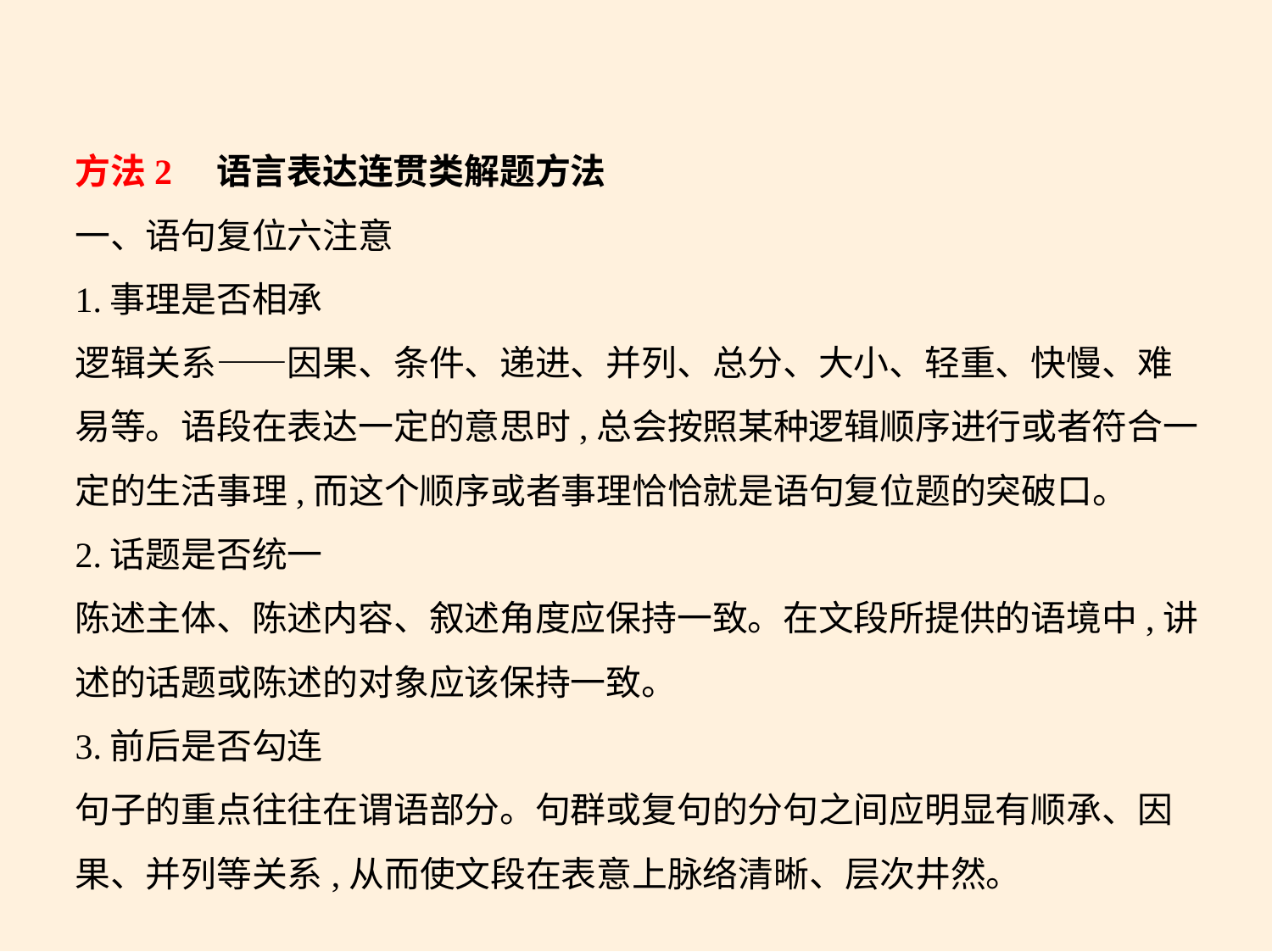

方法2    语言表达连贯类解题方法
一、语句复位六注意
1.事理是否相承
逻辑关系——因果、条件、递进、并列、总分、大小、轻重、快慢、难
易等。语段在表达一定的意思时,总会按照某种逻辑顺序进行或者符合一
定的生活事理,而这个顺序或者事理恰恰就是语句复位题的突破口。
2.话题是否统一
陈述主体、陈述内容、叙述角度应保持一致。在文段所提供的语境中,讲
述的话题或陈述的对象应该保持一致。
3.前后是否勾连
句子的重点往往在谓语部分。句群或复句的分句之间应明显有顺承、因
果、并列等关系,从而使文段在表意上脉络清晰、层次井然。